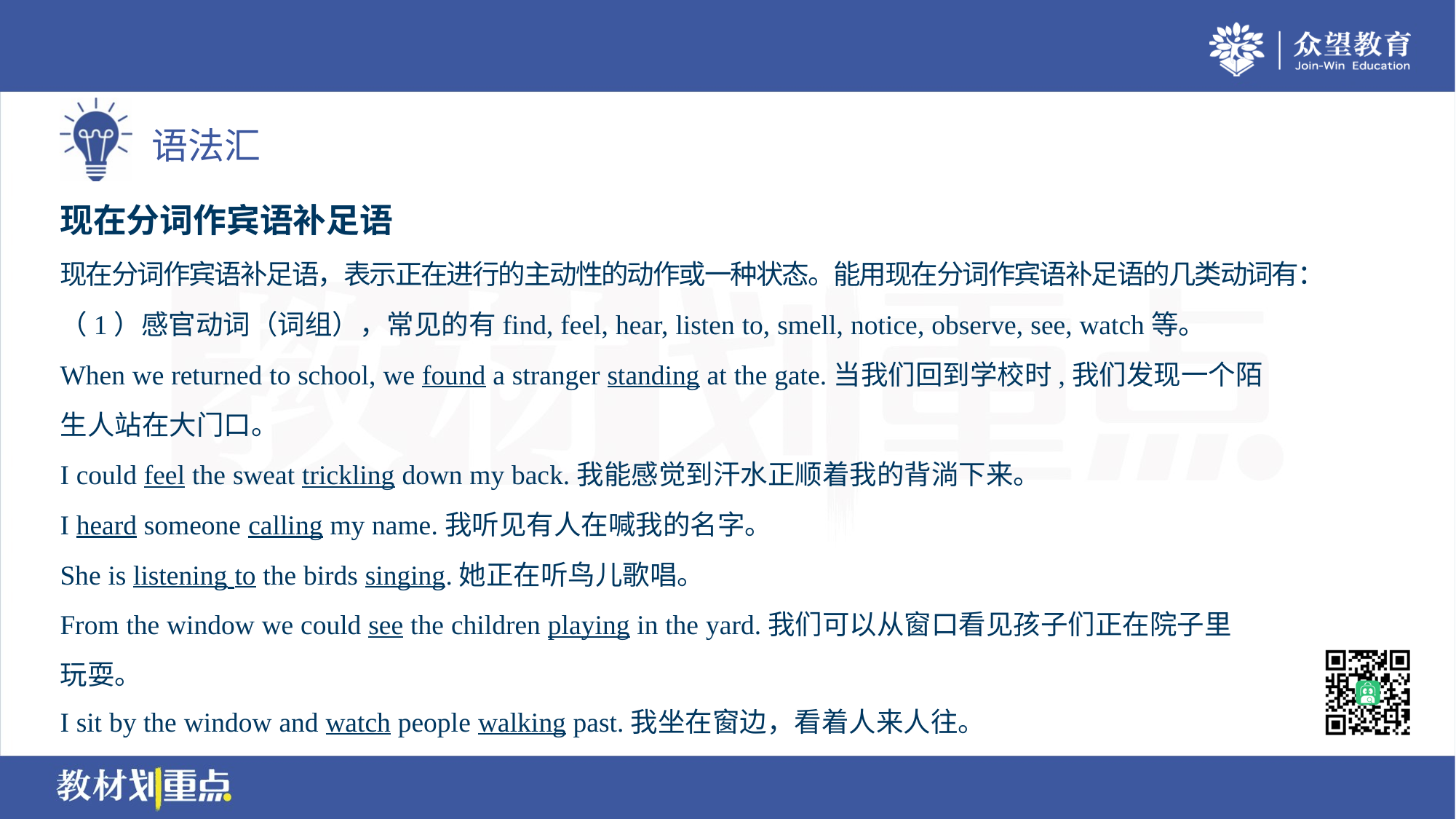

现在分词作宾语补足语
现在分词作宾语补足语，表示正在进行的主动性的动作或一种状态。能用现在分词作宾语补足语的几类动词有：
（1）感官动词（词组），常见的有find, feel, hear, listen to, smell, notice, observe, see, watch等。
When we returned to school, we found a stranger standing at the gate.当我们回到学校时,我们发现一个陌
生人站在大门口。
I could feel the sweat trickling down my back.我能感觉到汗水正顺着我的背淌下来。
I heard someone calling my name.我听见有人在喊我的名字。
She is listening to the birds singing.她正在听鸟儿歌唱。
From the window we could see the children playing in the yard.我们可以从窗口看见孩子们正在院子里
玩耍。
I sit by the window and watch people walking past.我坐在窗边，看着人来人往。